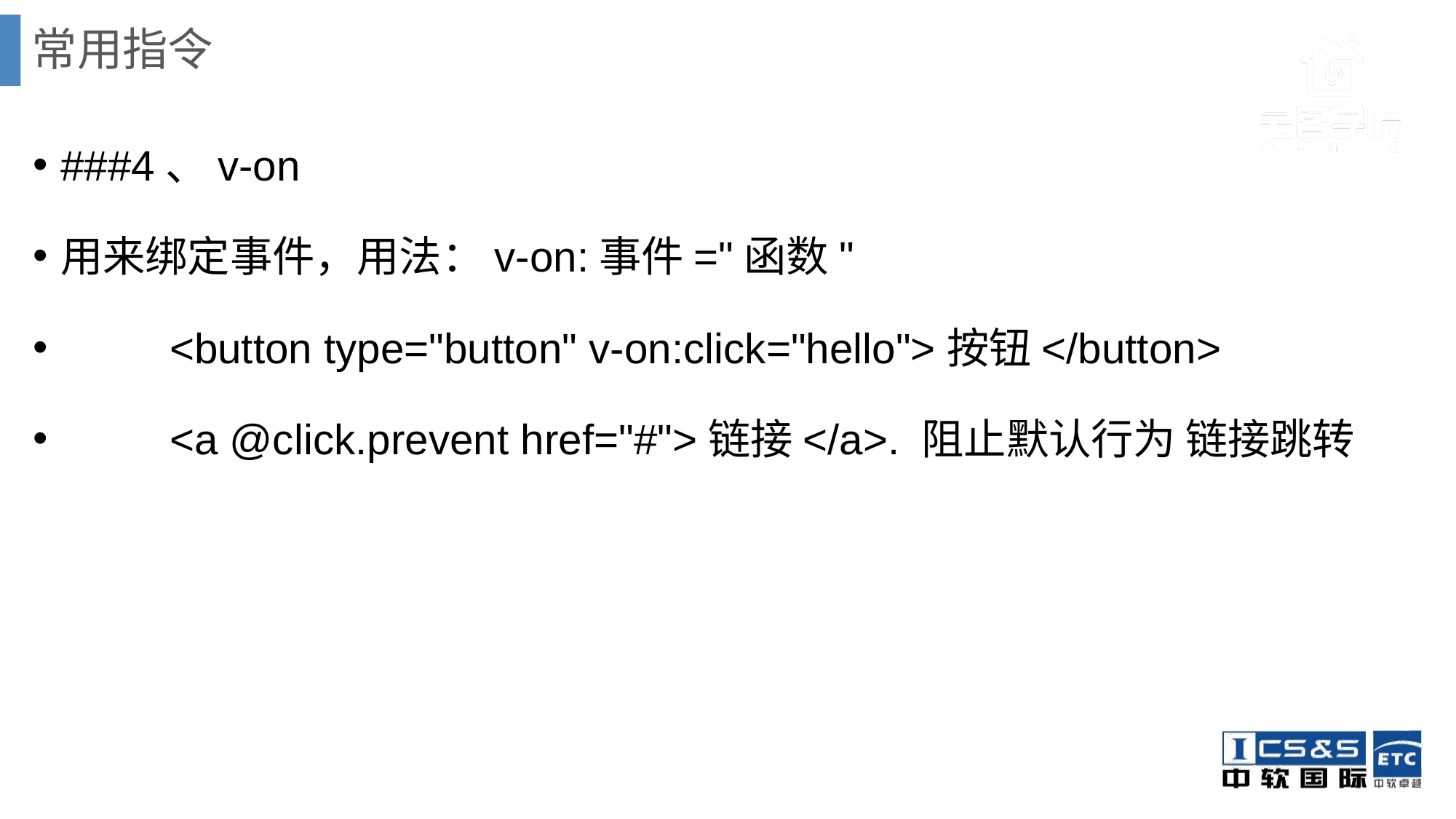

# 常用指令
###4、v-on
用来绑定事件，用法：v-on:事件="函数"
	<button type="button" v-on:click="hello">按钮</button>
	<a @click.prevent href="#">链接</a>. 阻止默认行为 链接跳转